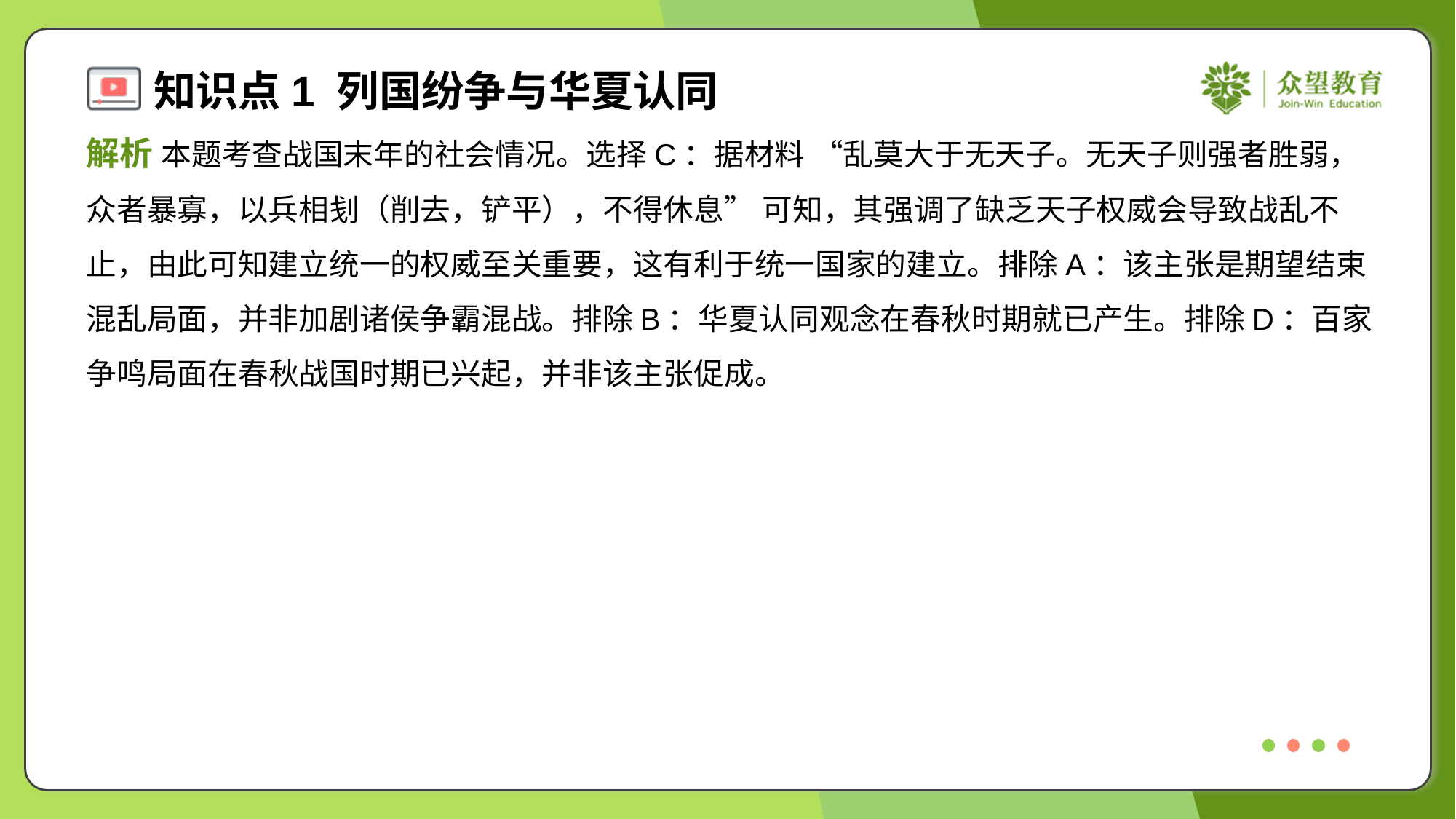

解析 本题考查战国末年的社会情况。选择C：据材料 “乱莫大于无天子。无天子则强者胜弱，
众者暴寡，以兵相刬（削去，铲平），不得休息” 可知，其强调了缺乏天子权威会导致战乱不
止，由此可知建立统一的权威至关重要，这有利于统一国家的建立。排除A：该主张是期望结束
混乱局面，并非加剧诸侯争霸混战。排除B：华夏认同观念在春秋时期就已产生。排除D：百家
争鸣局面在春秋战国时期已兴起，并非该主张促成。